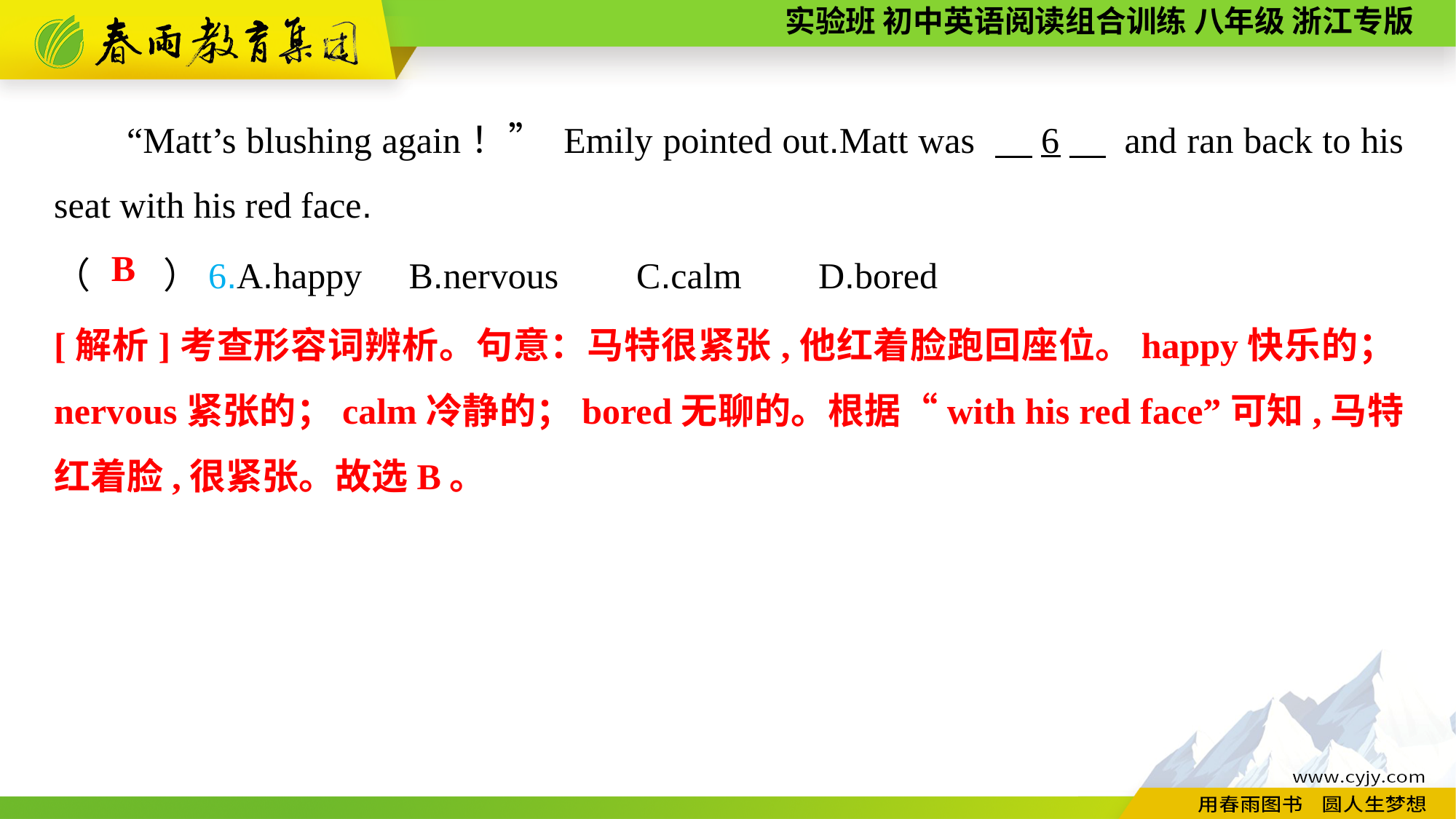

“Matt’s blushing again！” Emily pointed out.Matt was 　6　 and ran back to his seat with his red face.
（　　）6.A.happy	   B.nervous	    C.calm	D.bored
B
[解析]考查形容词辨析。句意：马特很紧张,他红着脸跑回座位。happy快乐的；nervous紧张的；calm冷静的；bored无聊的。根据“with his red face”可知,马特红着脸,很紧张。故选B。